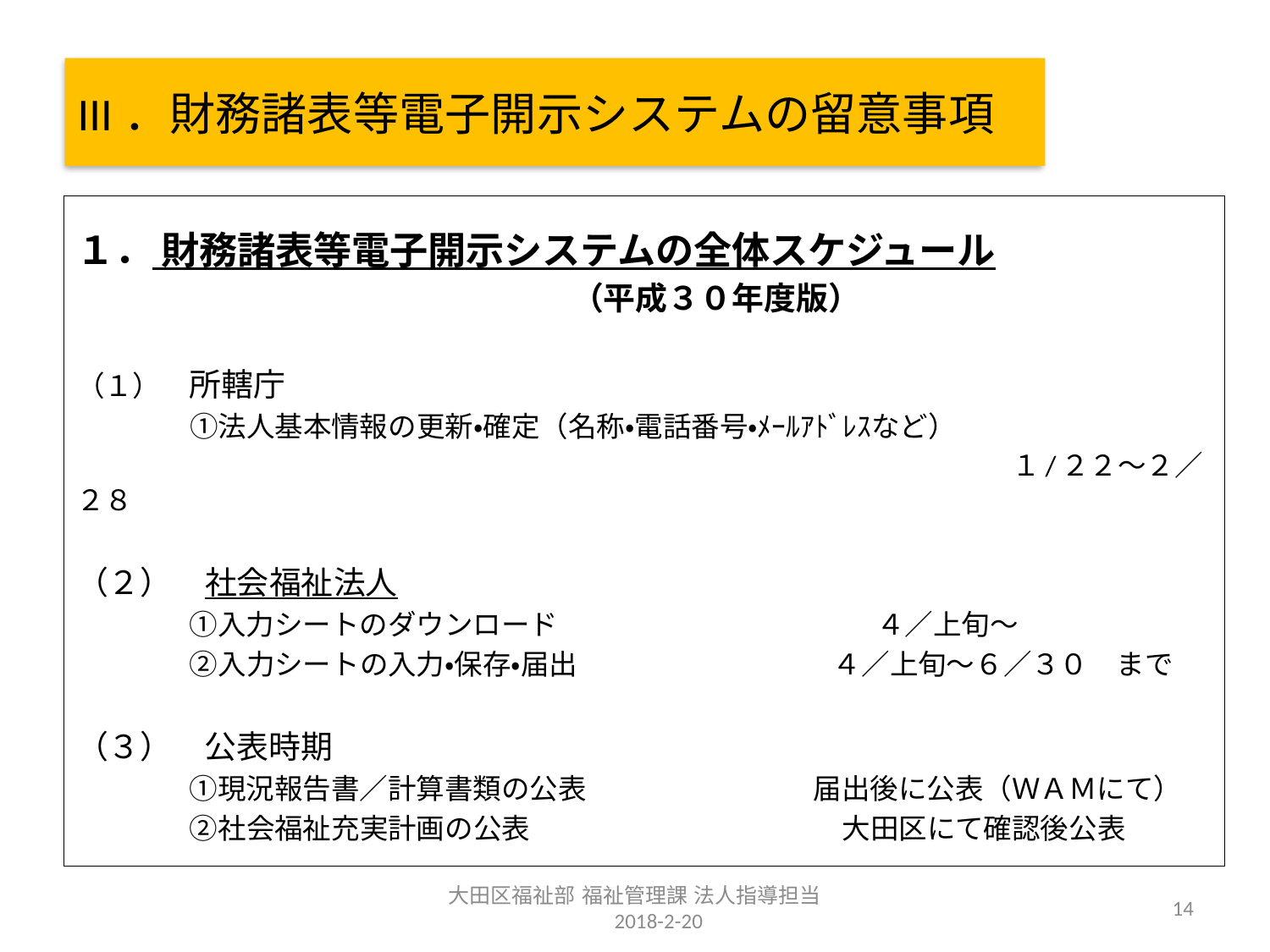

# III．財務諸表等電子開示システムの留意事項

１． 財務諸表等電子開示システムの全体スケジュール     　　
　　　　　　　　　　　　　（平成３０年度版）

（１）　所轄庁
　　　　①法人基本情報の更新・確定（名称・電話番号・ﾒｰﾙｱﾄﾞﾚｽなど）
　　　　　　　　　　　　　　　　　　　　　　　　　　　　　　　　　１/２２～２／２８

（２）　社会福祉法人
　　　　①入力シートのダウンロード　　　　　　　　　　 　４／上旬～
　　　　②入力シートの入力・保存・届出　　　　　　　　　４／上旬～６／３０　まで

（３）　公表時期
　　　　①現況報告書／計算書類の公表　　　　　　　　届出後に公表（ＷＡＭにて）
　　　　②社会福祉充実計画の公表　　　　　　　　　　　大田区にて確認後公表

大田区福祉部 福祉管理課 法人指導担当　　2018-2-20
14